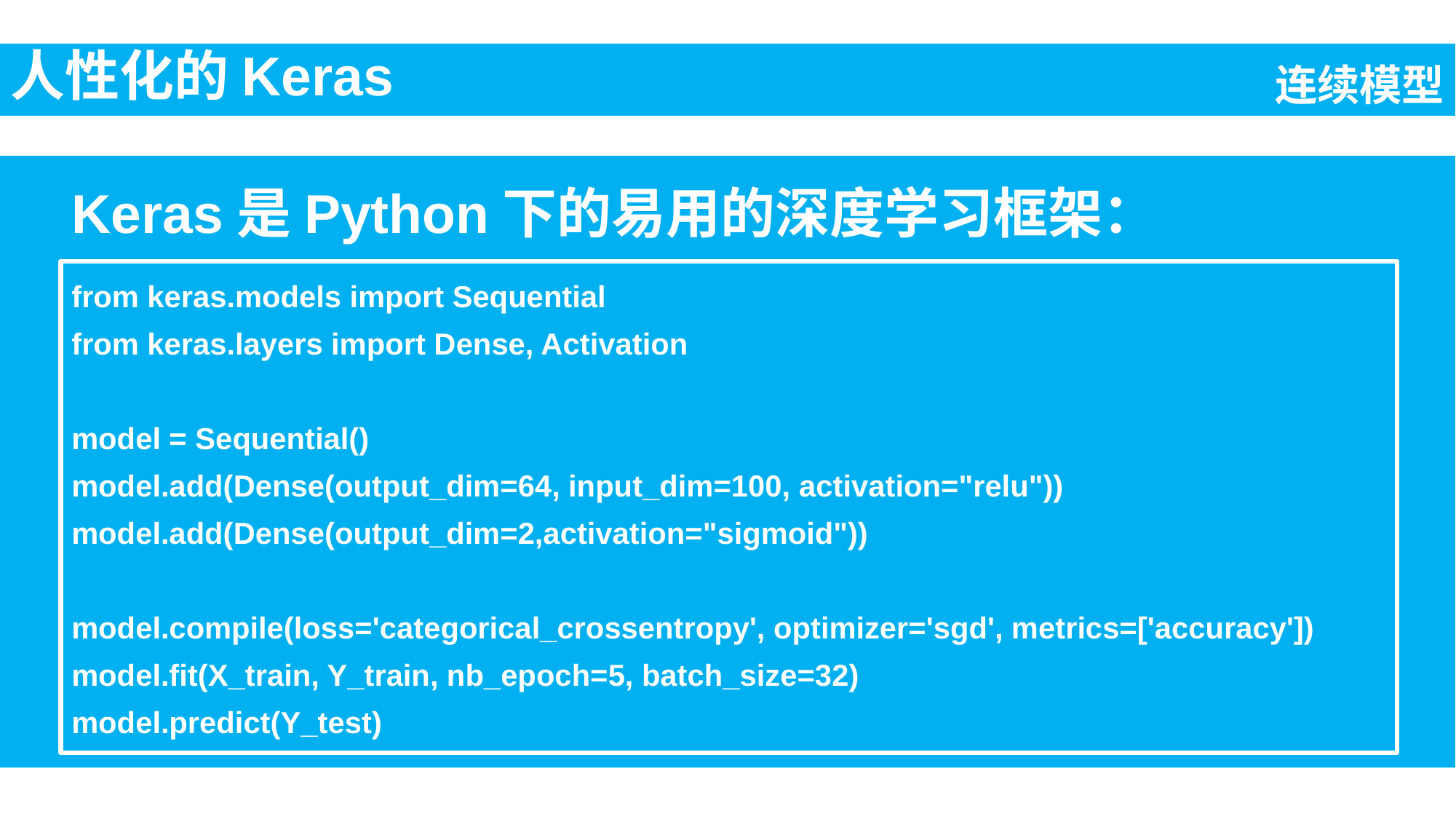

人性化的Keras
连续模型
Keras是Python下的易用的深度学习框架：
from keras.models import Sequential
from keras.layers import Dense, Activation

model = Sequential()
model.add(Dense(output_dim=64, input_dim=100, activation="relu"))
model.add(Dense(output_dim=2,activation="sigmoid"))

model.compile(loss='categorical_crossentropy', optimizer='sgd', metrics=['accuracy'])
model.fit(X_train, Y_train, nb_epoch=5, batch_size=32)
model.predict(Y_test)